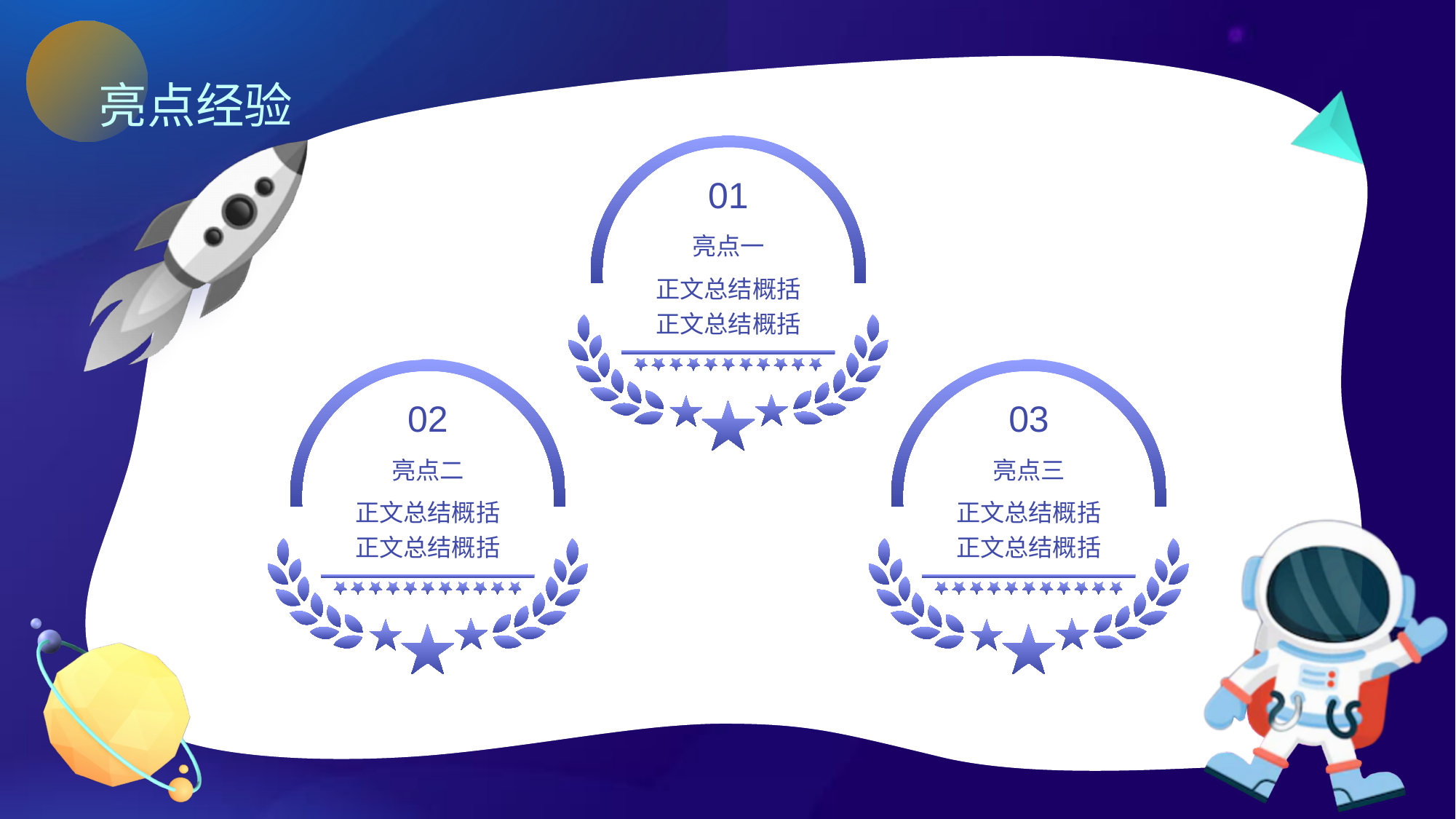

亮点经验

01
亮点一
正文总结概括
正文总结概括

02
亮点二
正文总结概括
正文总结概括

03
亮点三
正文总结概括
正文总结概括